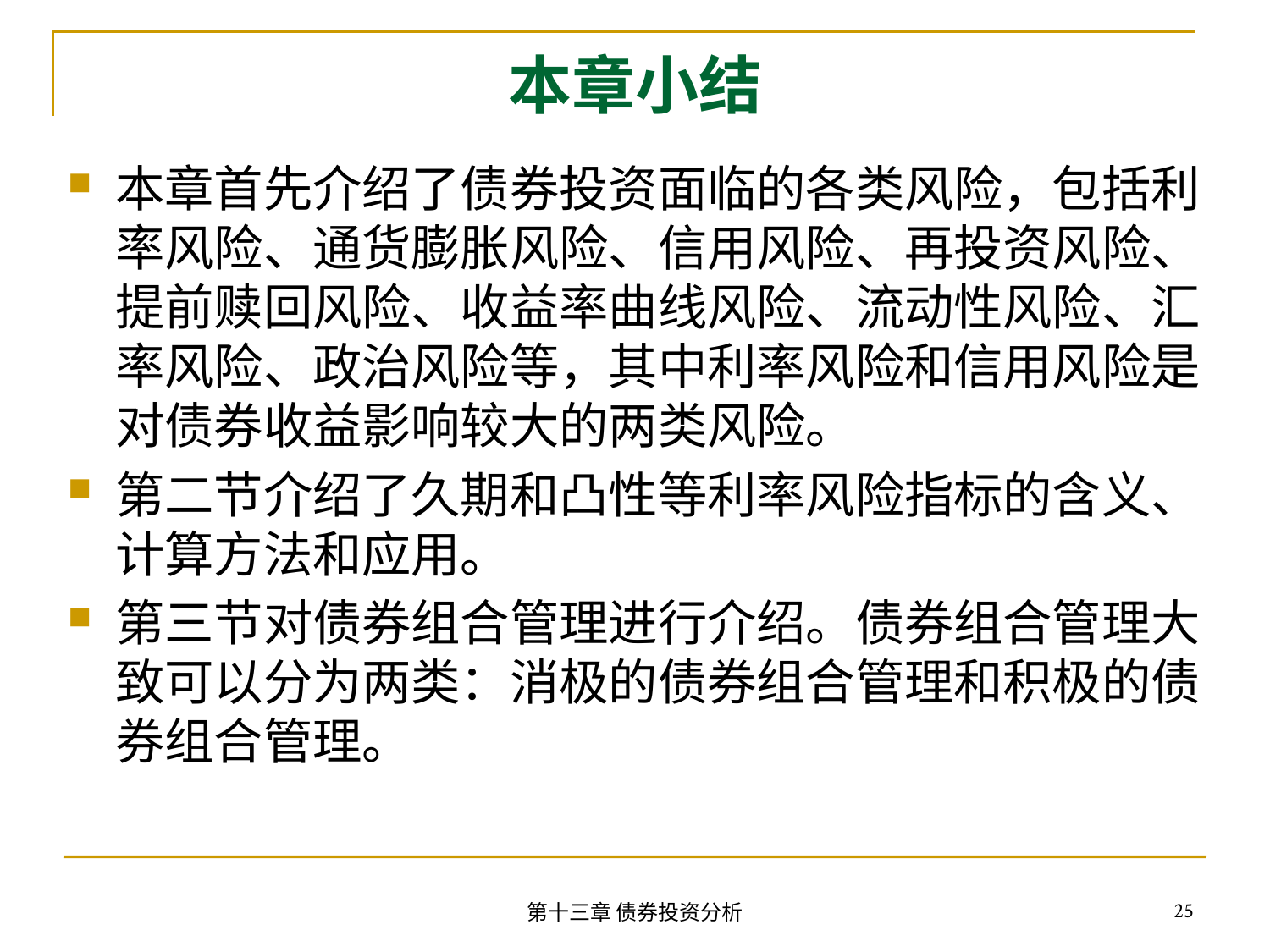

# 本章小结
本章首先介绍了债券投资面临的各类风险，包括利率风险、通货膨胀风险、信用风险、再投资风险、提前赎回风险、收益率曲线风险、流动性风险、汇率风险、政治风险等，其中利率风险和信用风险是对债券收益影响较大的两类风险。
第二节介绍了久期和凸性等利率风险指标的含义、计算方法和应用。
第三节对债券组合管理进行介绍。债券组合管理大致可以分为两类：消极的债券组合管理和积极的债券组合管理。
25
第十三章 债券投资分析